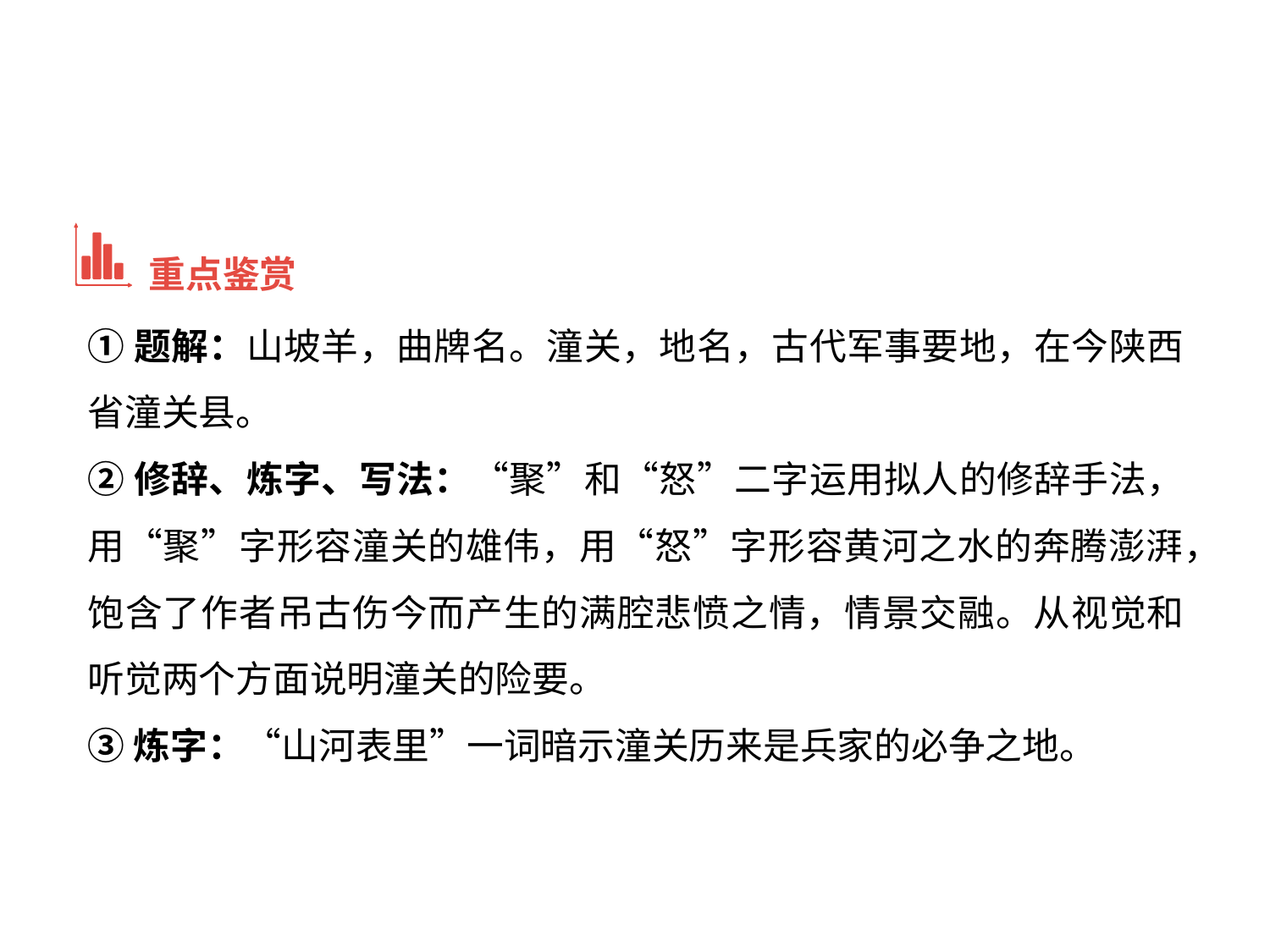

重点鉴赏
①题解：山坡羊，曲牌名。潼关，地名，古代军事要地，在今陕西省潼关县。
②修辞、炼字、写法：“聚”和“怒”二字运用拟人的修辞手法，用“聚”字形容潼关的雄伟，用“怒”字形容黄河之水的奔腾澎湃，饱含了作者吊古伤今而产生的满腔悲愤之情，情景交融。从视觉和听觉两个方面说明潼关的险要。
③炼字：“山河表里”一词暗示潼关历来是兵家的必争之地。